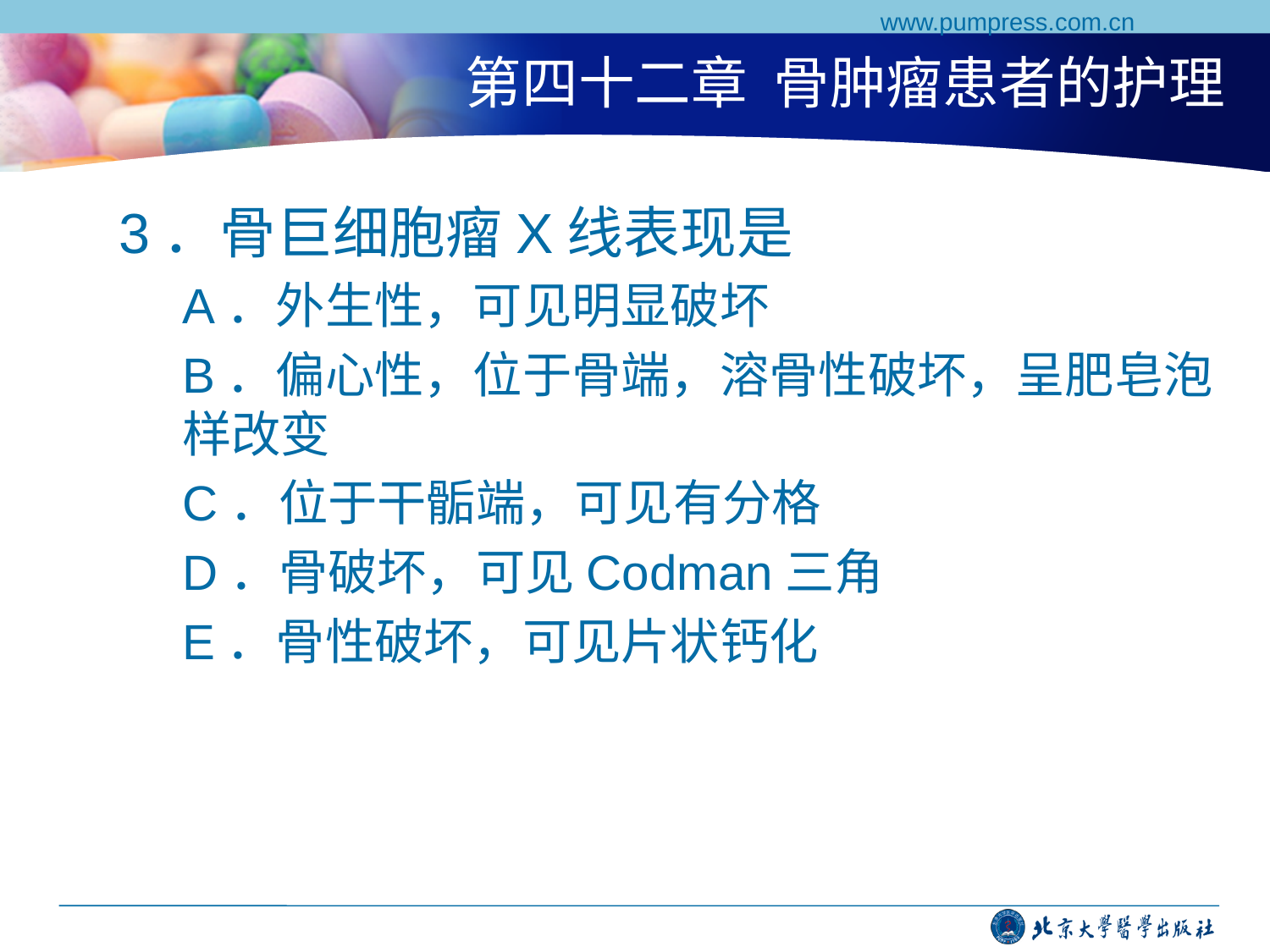

www.pumpress.com.cn
# 第四十二章  骨肿瘤患者的护理
3．骨巨细胞瘤X线表现是
A．外生性，可见明显破坏
B．偏心性，位于骨端，溶骨性破坏，呈肥皂泡样改变
C．位于干骺端，可见有分格
D．骨破坏，可见Codman三角
E．骨性破坏，可见片状钙化